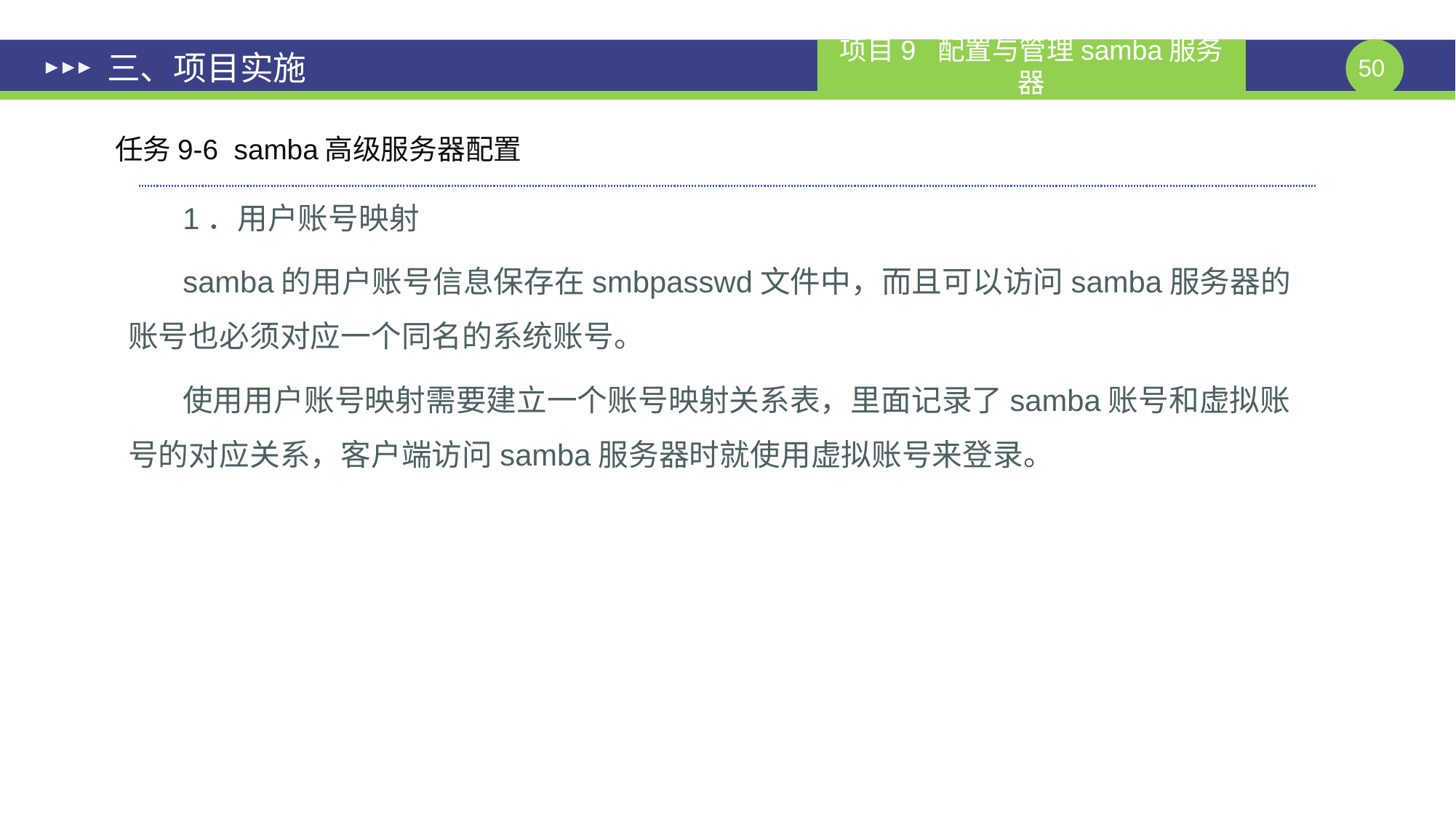

# 三、项目实施
任务9-6  samba高级服务器配置
1．用户账号映射
samba的用户账号信息保存在smbpasswd文件中，而且可以访问samba服务器的账号也必须对应一个同名的系统账号。
使用用户账号映射需要建立一个账号映射关系表，里面记录了samba账号和虚拟账号的对应关系，客户端访问samba服务器时就使用虚拟账号来登录。